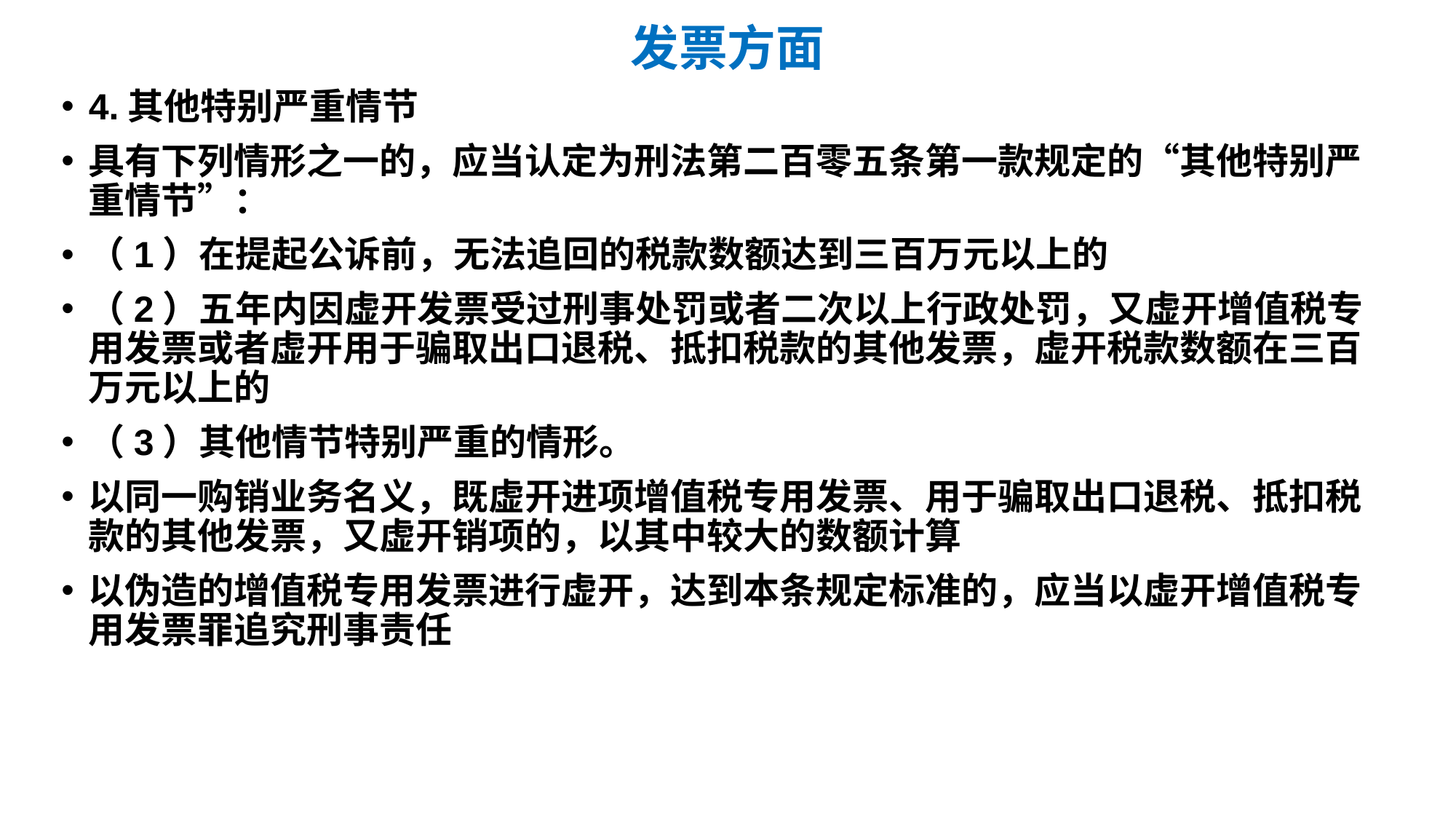

# 发票方面
4.其他特别严重情节
具有下列情形之一的，应当认定为刑法第二百零五条第一款规定的“其他特别严重情节”：
（1）在提起公诉前，无法追回的税款数额达到三百万元以上的
（2）五年内因虚开发票受过刑事处罚或者二次以上行政处罚，又虚开增值税专用发票或者虚开用于骗取出口退税、抵扣税款的其他发票，虚开税款数额在三百万元以上的
（3）其他情节特别严重的情形。
以同一购销业务名义，既虚开进项增值税专用发票、用于骗取出口退税、抵扣税款的其他发票，又虚开销项的，以其中较大的数额计算
以伪造的增值税专用发票进行虚开，达到本条规定标准的，应当以虚开增值税专用发票罪追究刑事责任